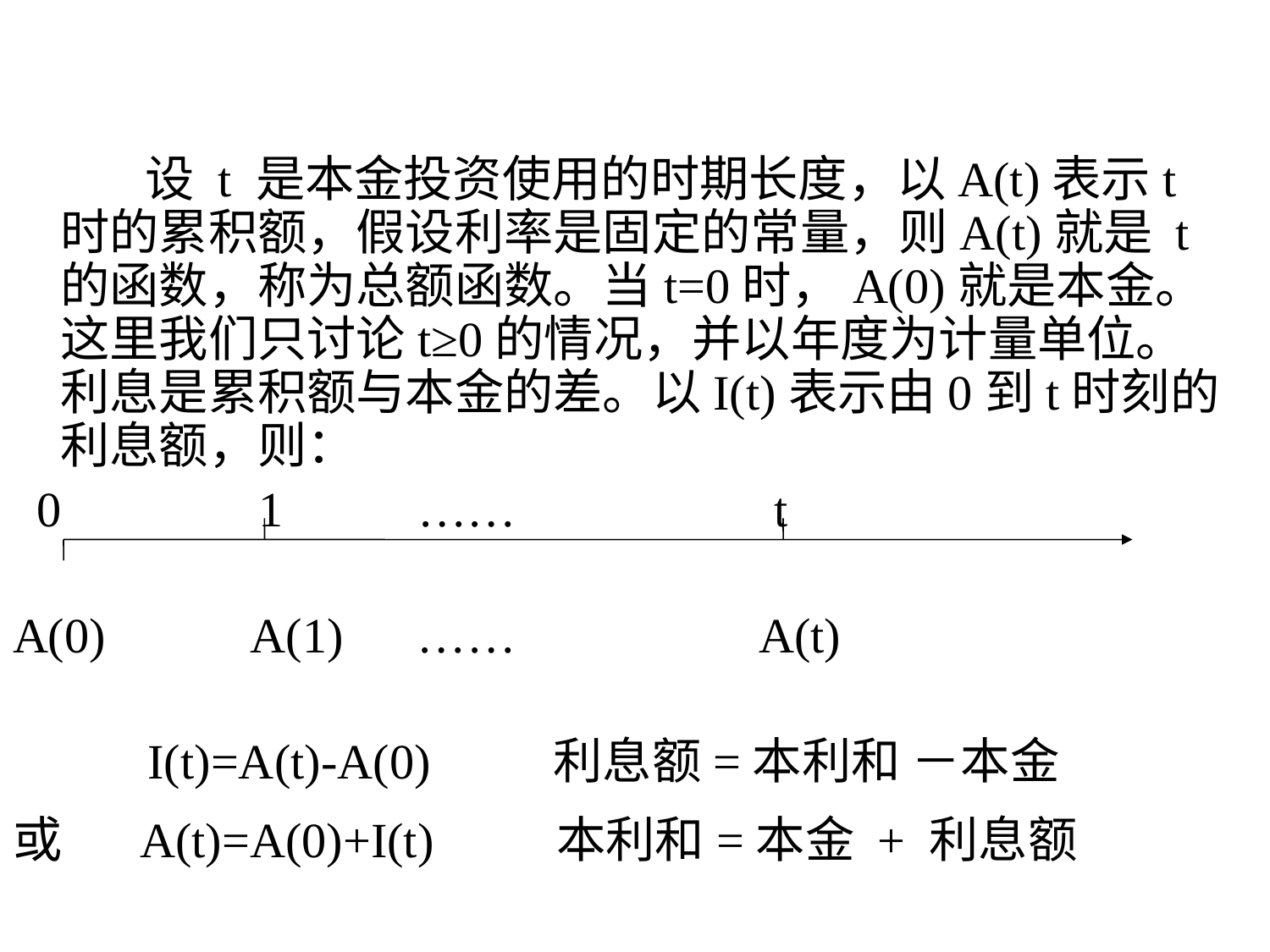

设 t 是本金投资使用的时期长度，以A(t)表示t时的累积额，假设利率是固定的常量，则A(t)就是 t 的函数，称为总额函数。当t=0时，A(0)就是本金。这里我们只讨论t≥0的情况，并以年度为计量单位。利息是累积额与本金的差。以I(t)表示由0到t时刻的利息额，则：
  0                1           ……                     t

A(0)            A(1)      ……                    A(t)

           I(t)=A(t)-A(0)         利息额=本利和 －本金
或      A(t)=A(0)+I(t)         本利和=本金 + 利息额